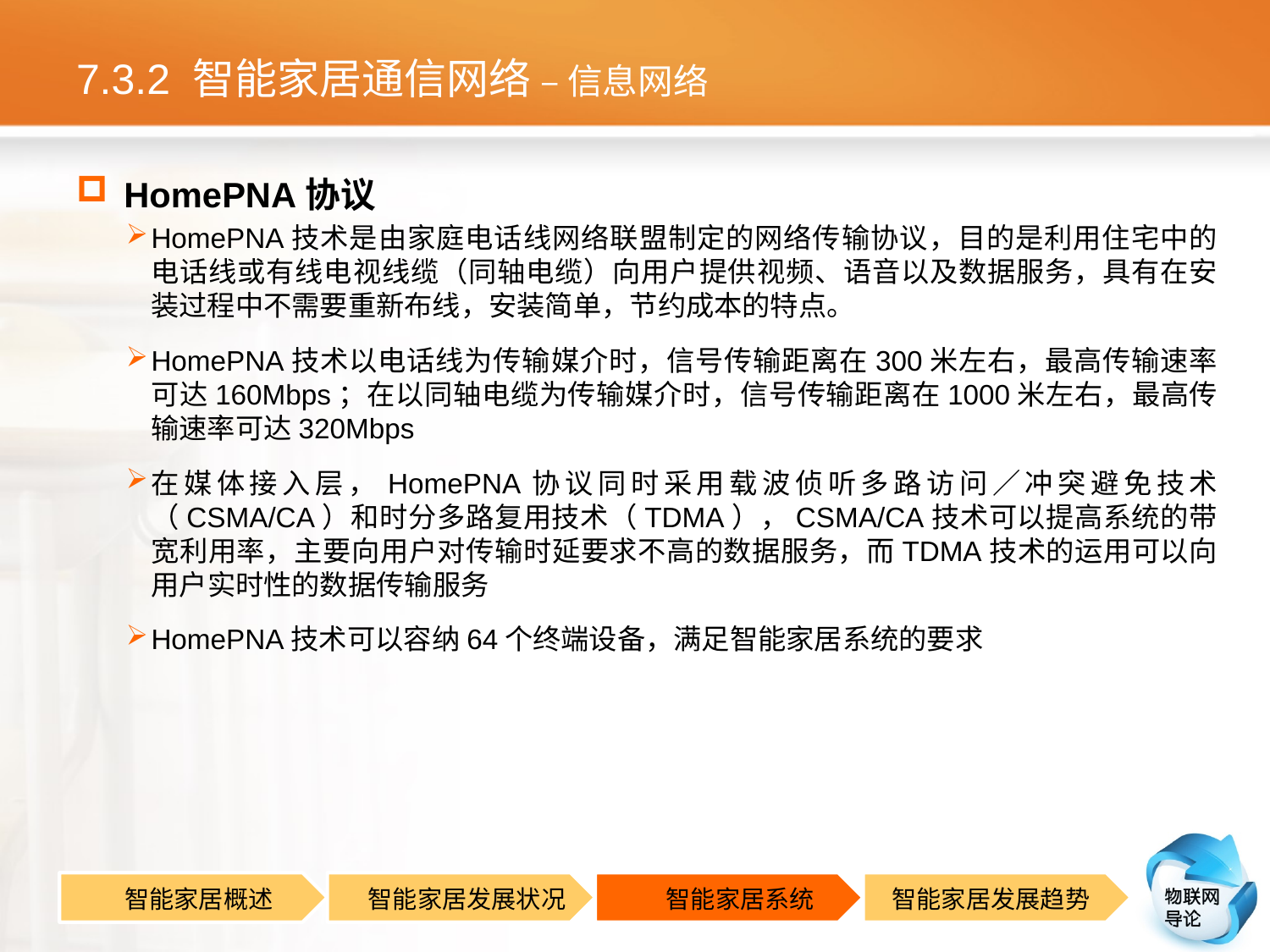

# 7.3.2 智能家居通信网络 – 信息网络
HomePNA协议
HomePNA技术是由家庭电话线网络联盟制定的网络传输协议，目的是利用住宅中的电话线或有线电视线缆（同轴电缆）向用户提供视频、语音以及数据服务，具有在安装过程中不需要重新布线，安装简单，节约成本的特点。
HomePNA技术以电话线为传输媒介时，信号传输距离在300米左右，最高传输速率可达160Mbps；在以同轴电缆为传输媒介时，信号传输距离在1000米左右，最高传输速率可达320Mbps
在媒体接入层，HomePNA协议同时采用载波侦听多路访问／冲突避免技术（CSMA/CA）和时分多路复用技术（TDMA），CSMA/CA技术可以提高系统的带宽利用率，主要向用户对传输时延要求不高的数据服务，而TDMA技术的运用可以向用户实时性的数据传输服务
HomePNA技术可以容纳64个终端设备，满足智能家居系统的要求